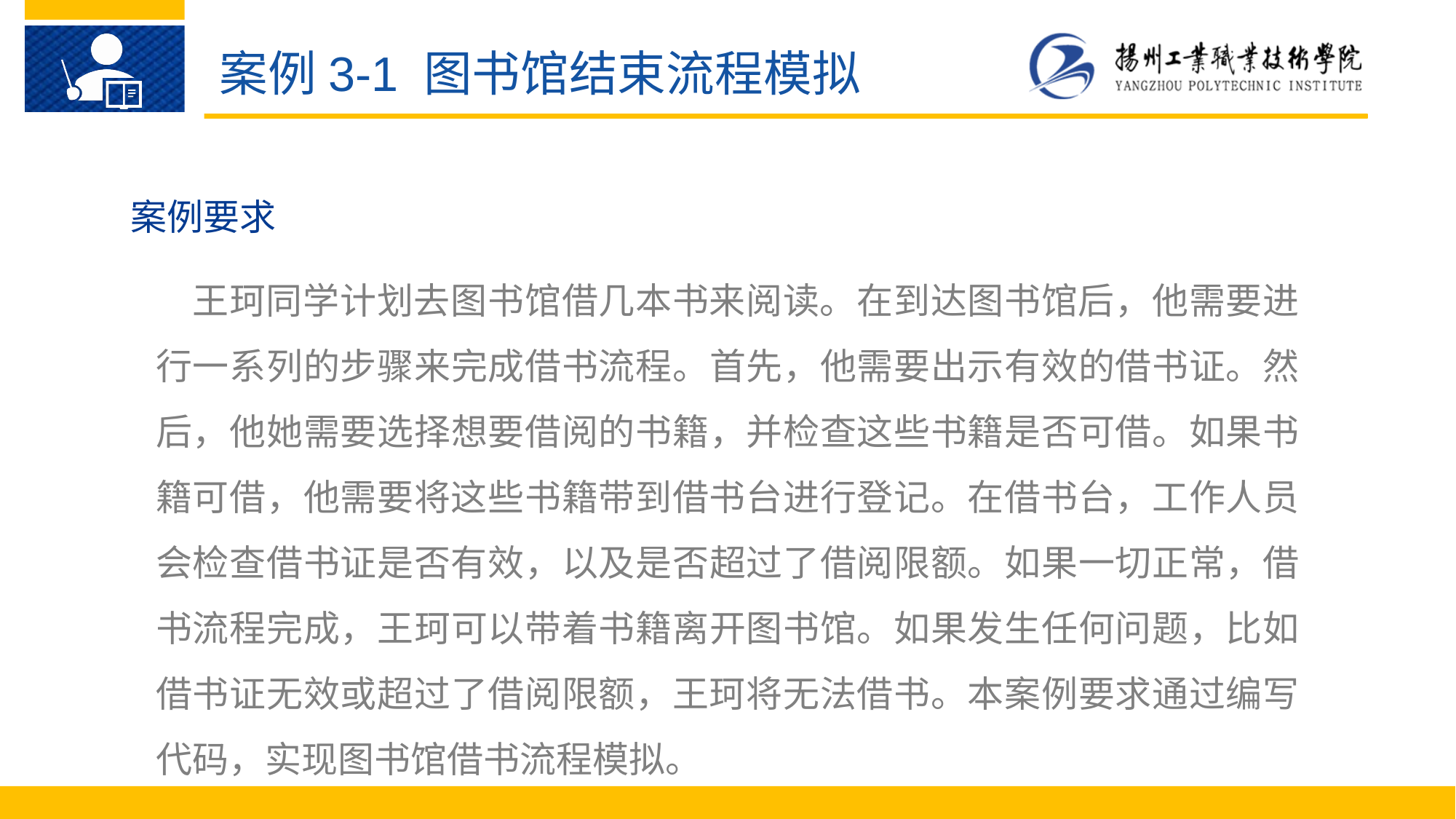

案例3-1 图书馆结束流程模拟
案例要求
王珂同学计划去图书馆借几本书来阅读。在到达图书馆后，他需要进行一系列的步骤来完成借书流程。首先，他需要出示有效的借书证。然后，他她需要选择想要借阅的书籍，并检查这些书籍是否可借。如果书籍可借，他需要将这些书籍带到借书台进行登记。在借书台，工作人员会检查借书证是否有效，以及是否超过了借阅限额。如果一切正常，借书流程完成，王珂可以带着书籍离开图书馆。如果发生任何问题，比如借书证无效或超过了借阅限额，王珂将无法借书。本案例要求通过编写代码，实现图书馆借书流程模拟。